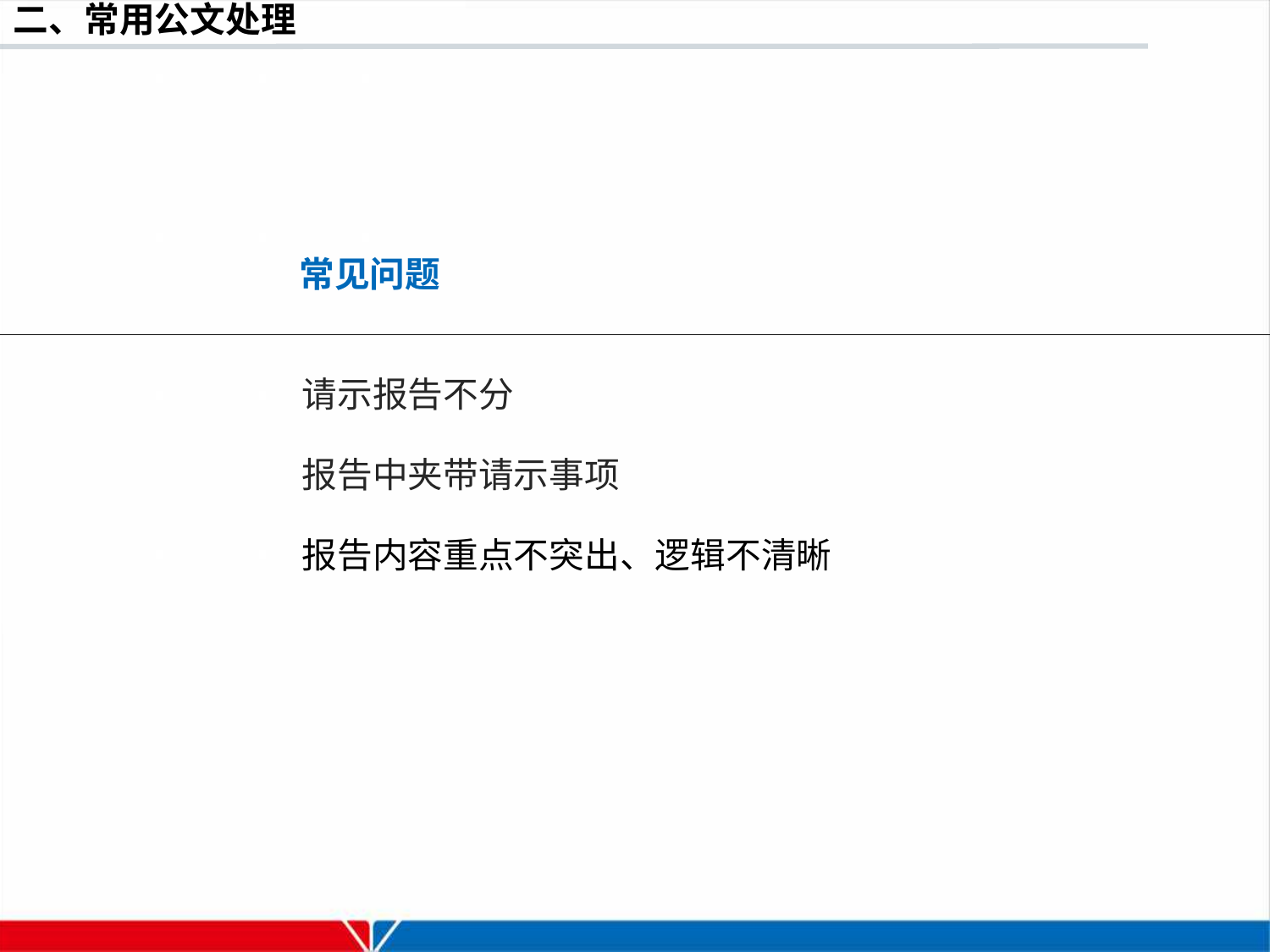

常见问题
请示报告不分
报告中夹带请示事项
报告内容重点不突出、逻辑不清晰